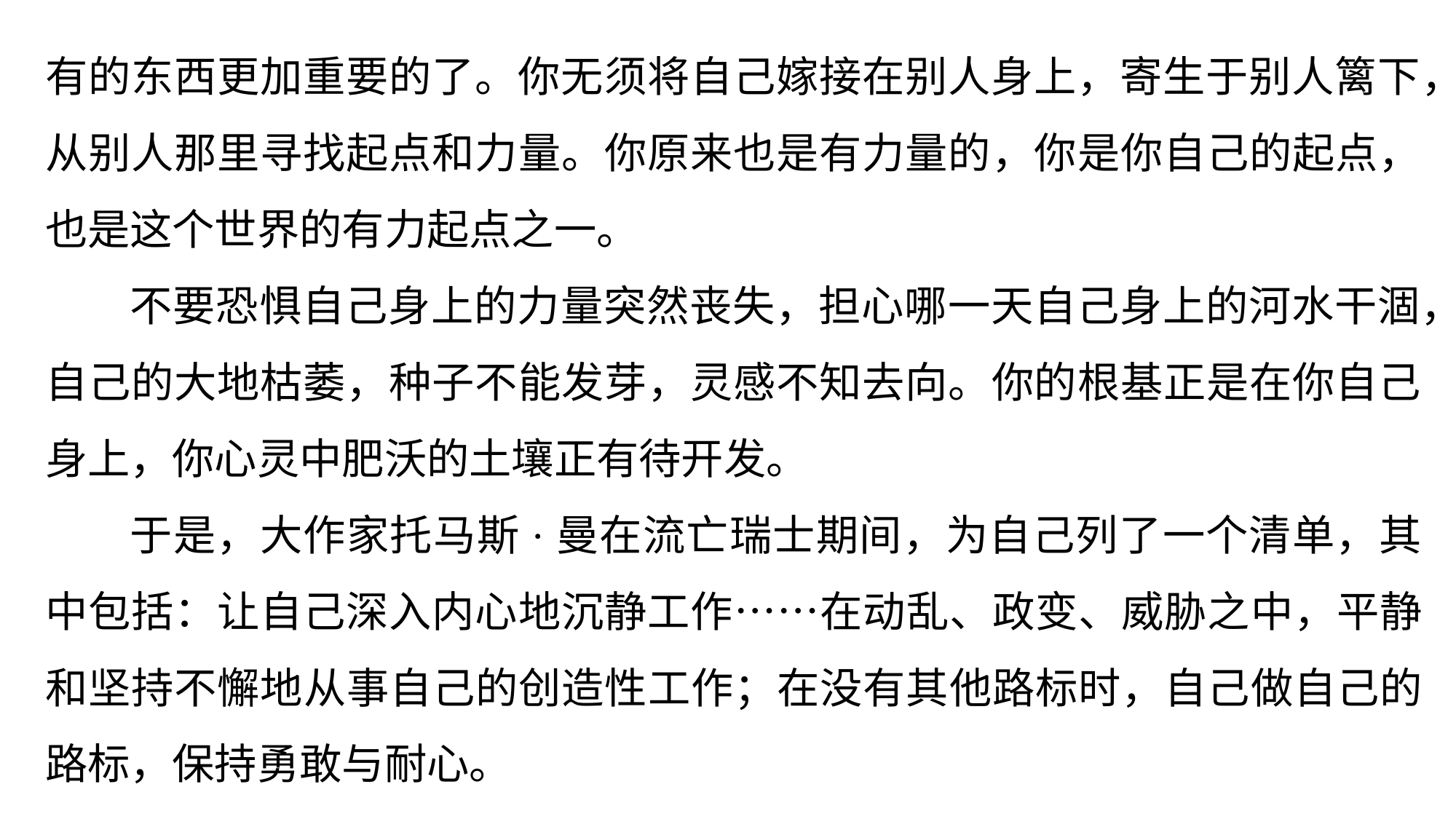

有的东西更加重要的了。你无须将自己嫁接在别人身上，寄生于别人篱下，从别人那里寻找起点和力量。你原来也是有力量的，你是你自己的起点，也是这个世界的有力起点之一。
不要恐惧自己身上的力量突然丧失，担心哪一天自己身上的河水干涸，自己的大地枯萎，种子不能发芽，灵感不知去向。你的根基正是在你自己身上，你心灵中肥沃的土壤正有待开发。
于是，大作家托马斯·曼在流亡瑞士期间，为自己列了一个清单，其中包括：让自己深入内心地沉静工作……在动乱、政变、威胁之中，平静和坚持不懈地从事自己的创造性工作；在没有其他路标时，自己做自己的路标，保持勇敢与耐心。